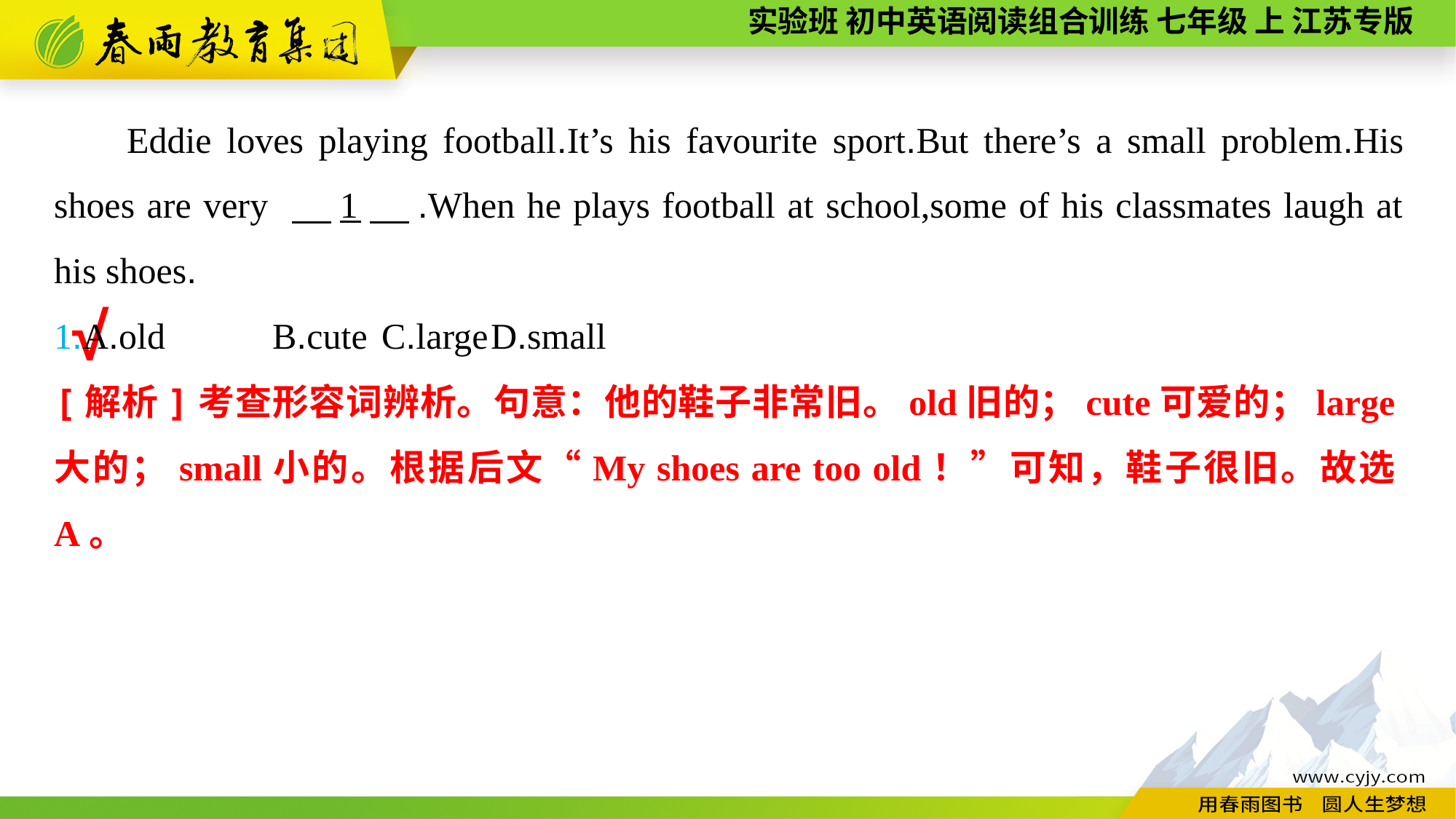

Eddie loves playing football.It’s his favourite sport.But there’s a small problem.His shoes are very 　1　.When he plays football at school,some of his classmates laugh at his shoes.
1.A.old	B.cute	C.large	D.small
√
[解析]考查形容词辨析。句意：他的鞋子非常旧。old旧的；cute可爱的；large大的；small小的。根据后文“My shoes are too old！”可知，鞋子很旧。故选A。